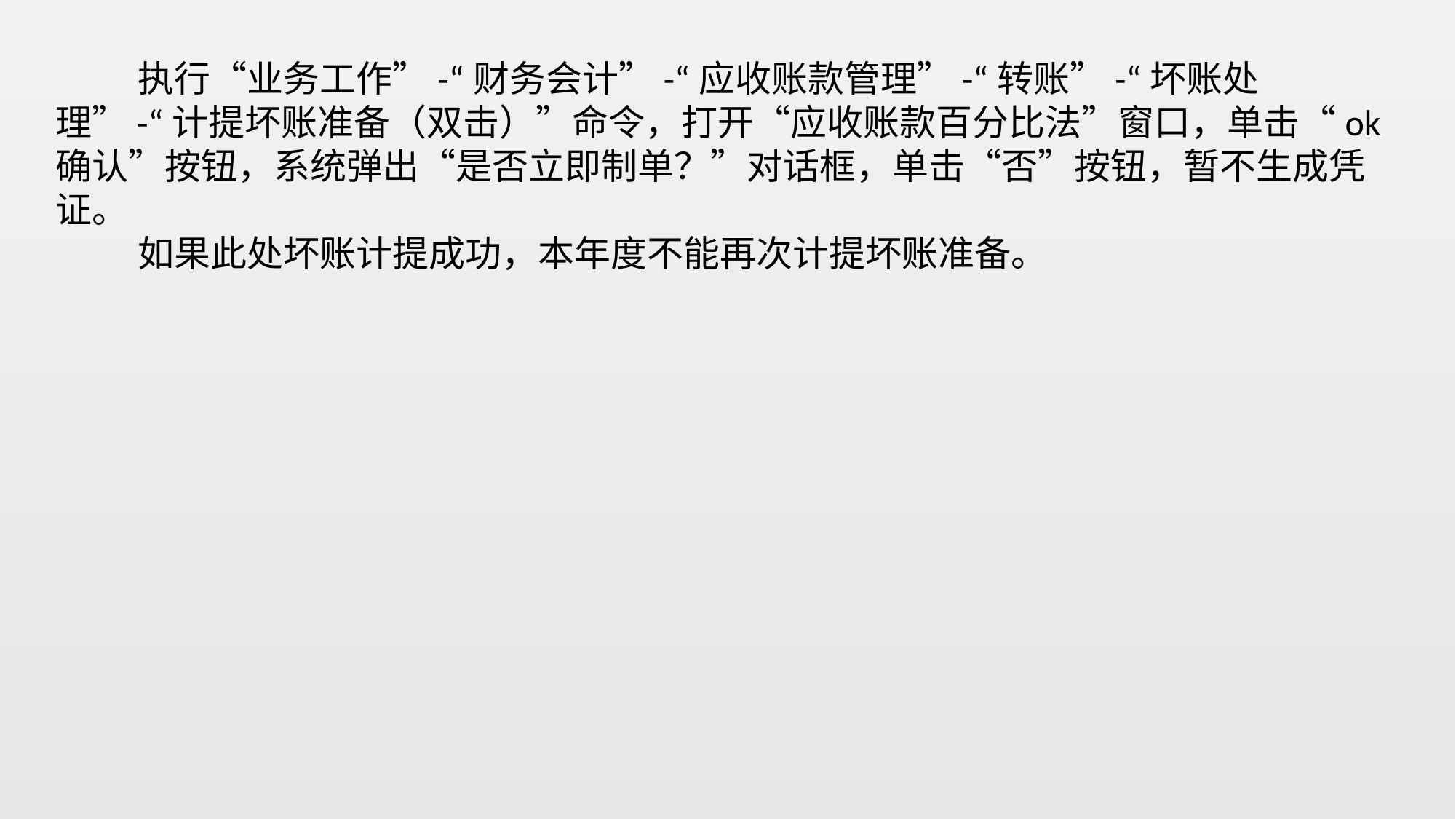

执行“业务工作”-“财务会计”-“应收账款管理”-“转账”-“坏账处理”-“计提坏账准备（双击）”命令，打开“应收账款百分比法”窗口，单击“ok确认”按钮，系统弹出“是否立即制单？”对话框，单击“否”按钮，暂不生成凭证。
         如果此处坏账计提成功，本年度不能再次计提坏账准备。